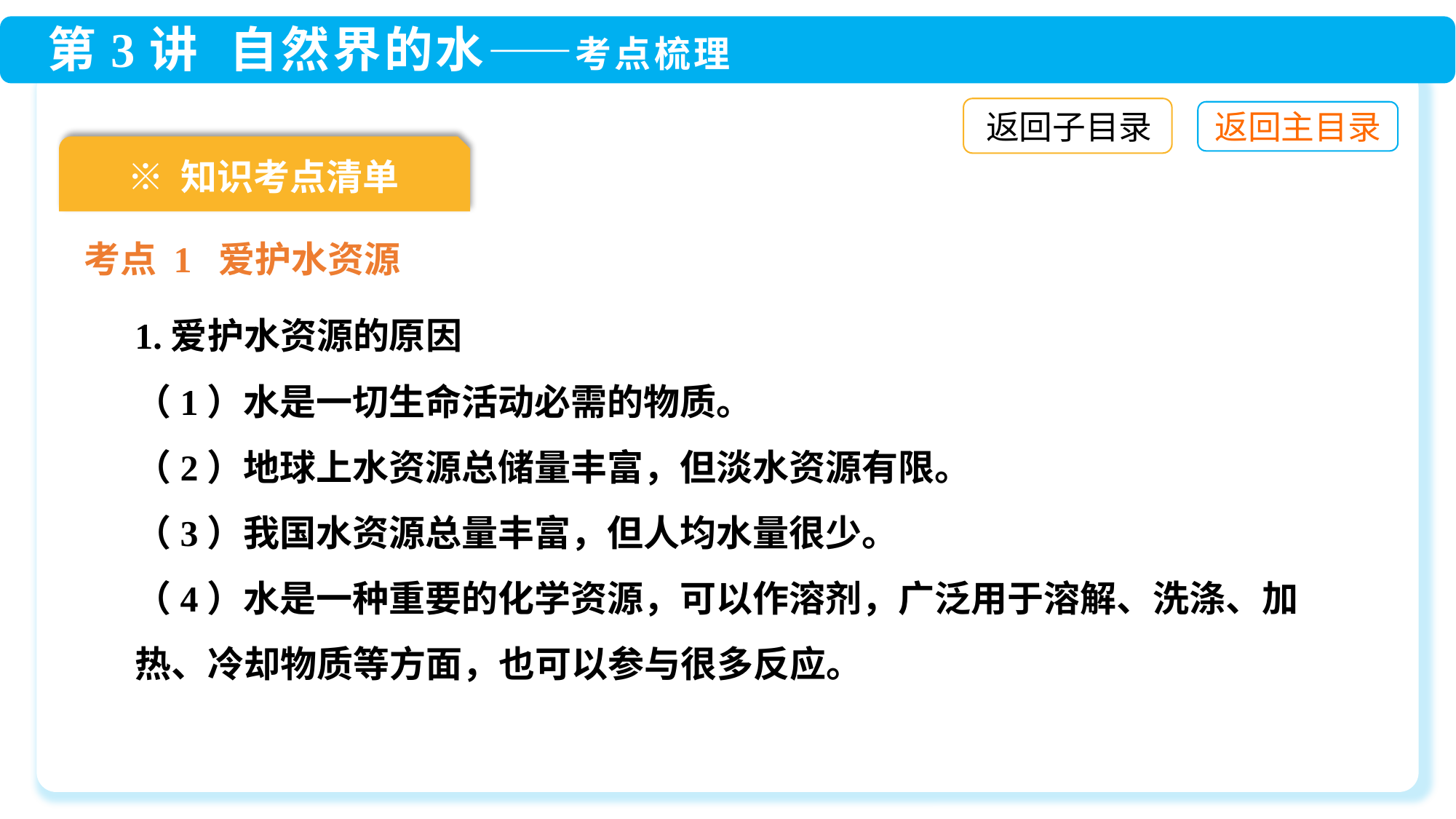

返回子目录
※ 知识考点清单
考点 1  爱护水资源
1.爱护水资源的原因
（1）水是一切生命活动必需的物质。
（2）地球上水资源总储量丰富，但淡水资源有限。
（3）我国水资源总量丰富，但人均水量很少。
（4）水是一种重要的化学资源，可以作溶剂，广泛用于溶解、洗涤、加热、冷却物质等方面，也可以参与很多反应。